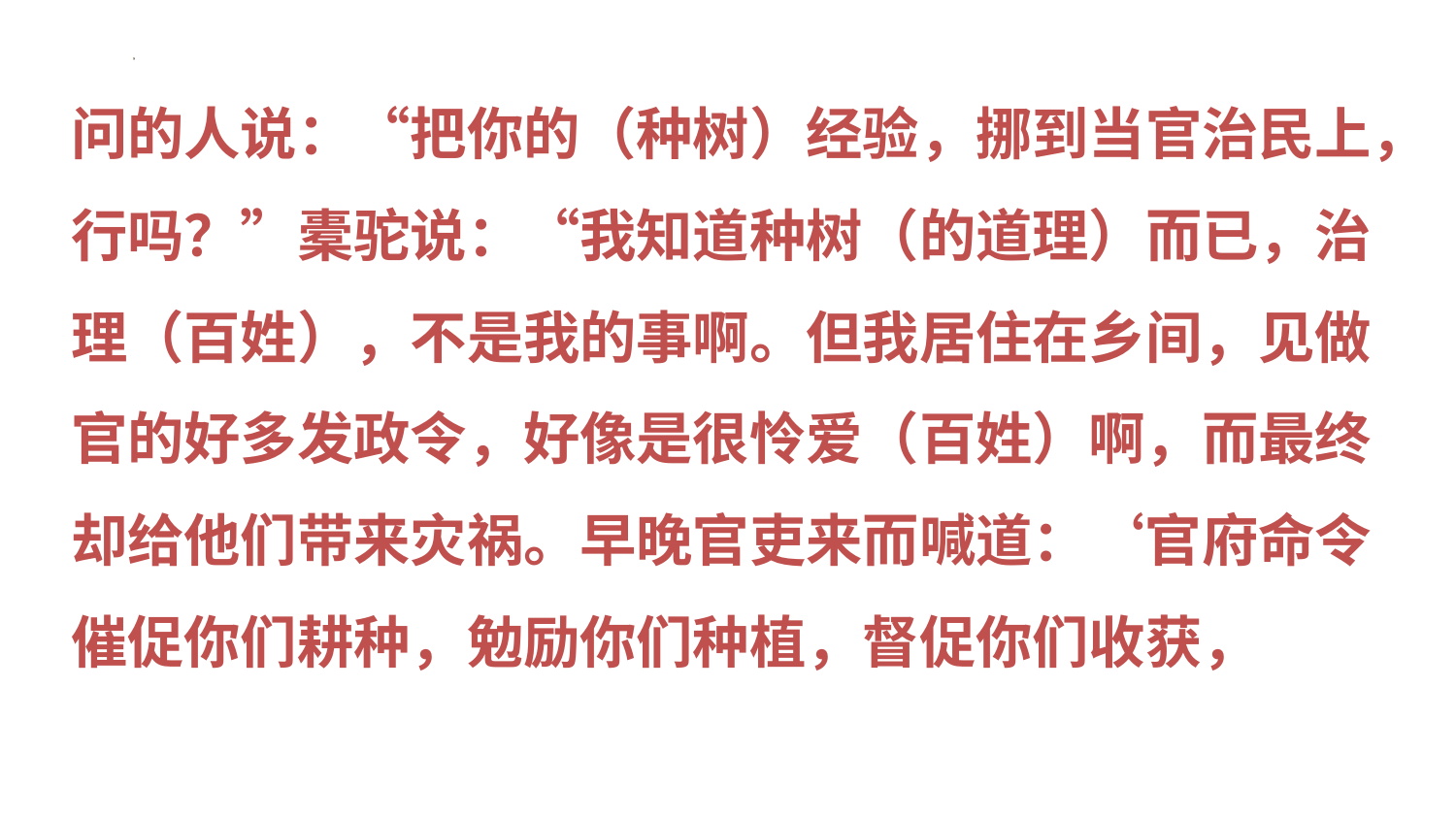

问的人说：“把你的（种树）经验，挪到当官治民上，行吗？”橐驼说：“我知道种树（的道理）而已，治理（百姓），不是我的事啊。但我居住在乡间，见做官的好多发政令，好像是很怜爱（百姓）啊，而最终却给他们带来灾祸。早晚官吏来而喊道：‘官府命令催促你们耕种，勉励你们种植，督促你们收获，